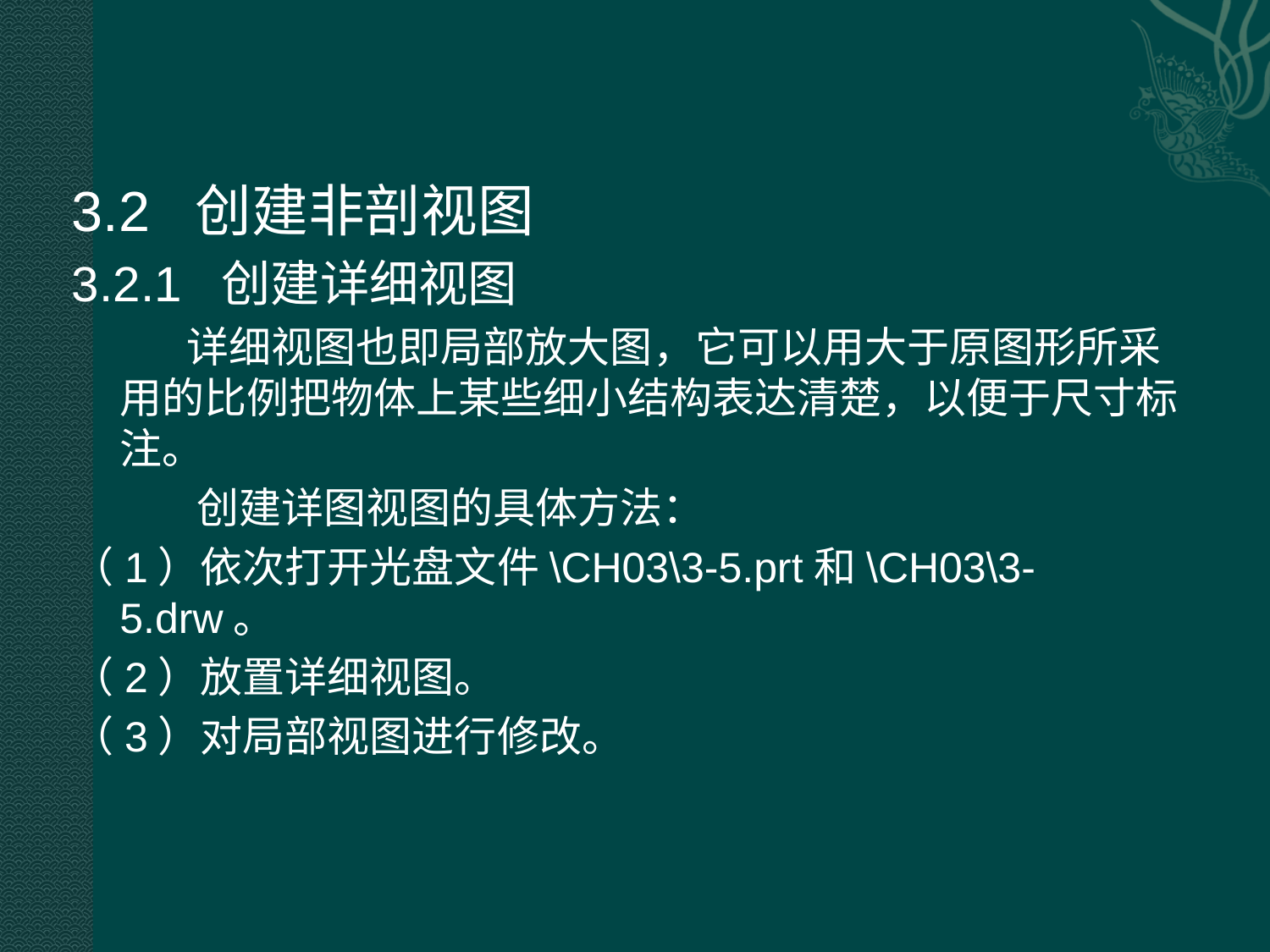

3.2  创建非剖视图
3.2.1  创建详细视图
           详细视图也即局部放大图，它可以用大于原图形所采用的比例把物体上某些细小结构表达清楚，以便于尺寸标注。
            创建详图视图的具体方法：
（1）依次打开光盘文件\CH03\3-5.prt和\CH03\3-5.drw。
（2）放置详细视图。
（3）对局部视图进行修改。